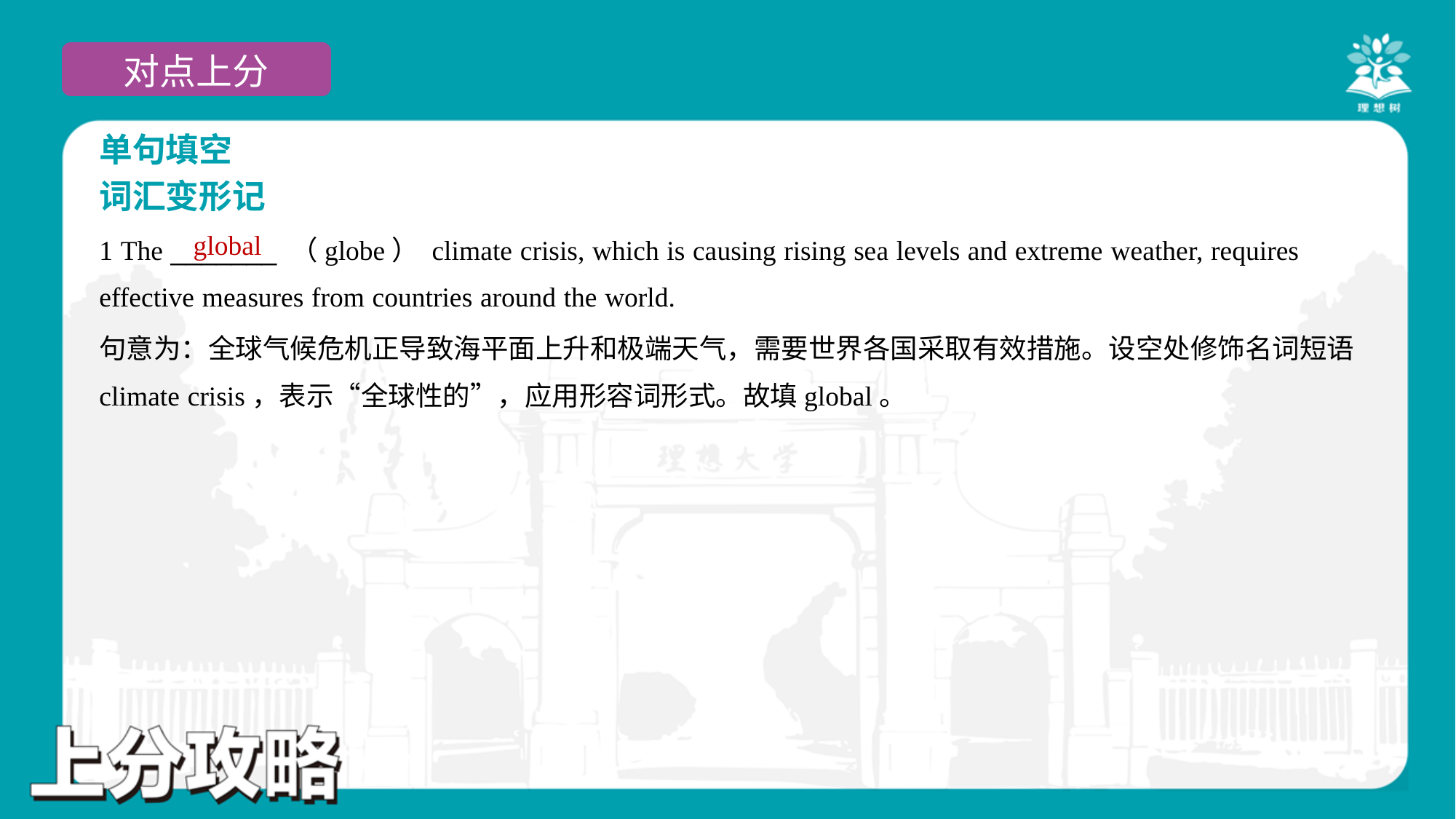

单句填空
词汇变形记
global
1 The _______ （globe） climate crisis, which is causing rising sea levels and extreme weather, requires
effective measures from countries around the world.
句意为：全球气候危机正导致海平面上升和极端天气，需要世界各国采取有效措施。设空处修饰名词短语
climate crisis，表示“全球性的”，应用形容词形式。故填global。